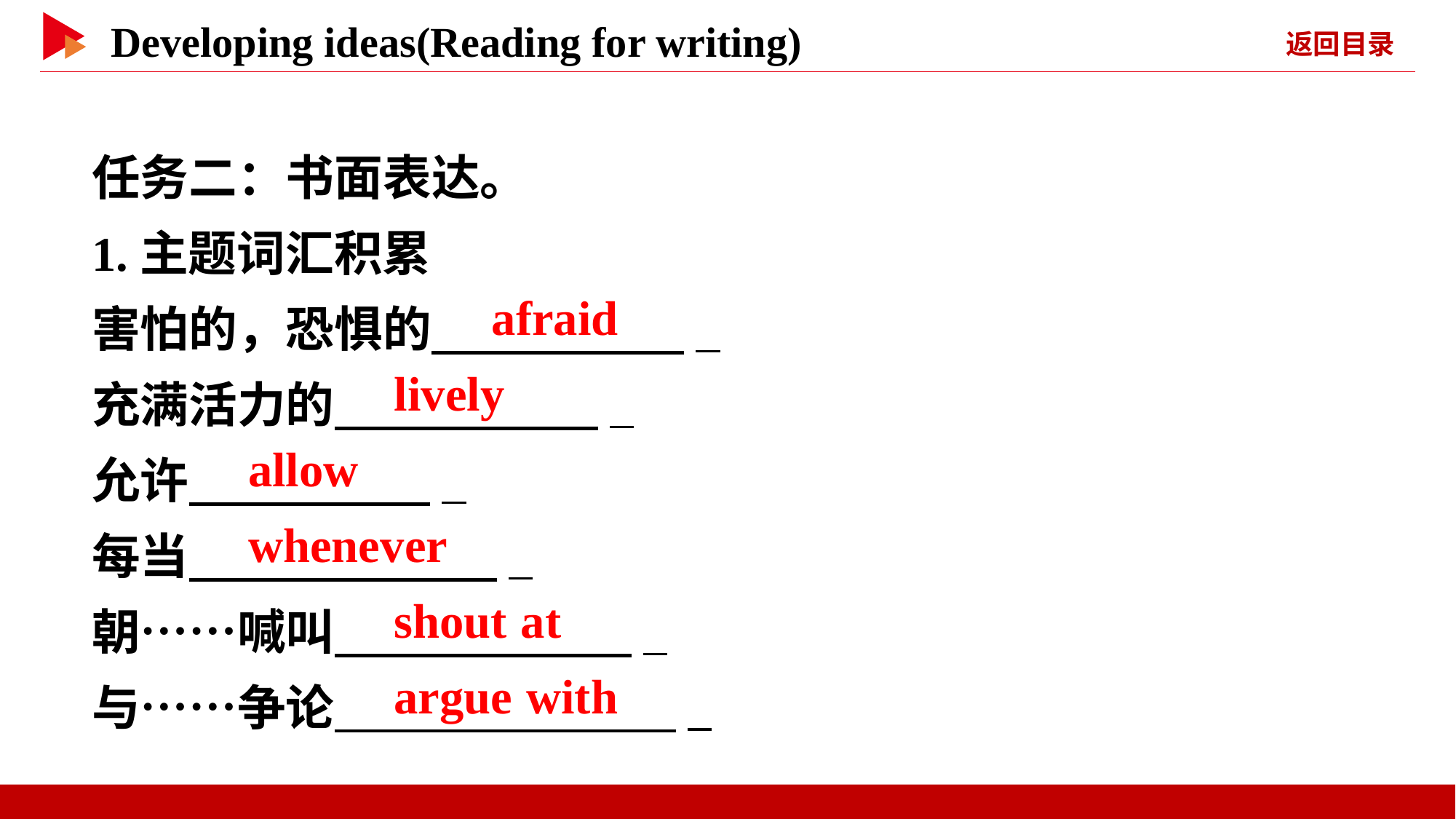

任务二：书面表达。
1.主题词汇积累
害怕的，恐惧的　            　  _
充满活力的　            　   _
允许　          　   _
每当　                　   _
朝……喊叫　               　   _
与……争论　                   　   _
　afraid
　lively
　allow
　whenever
　shout at
　argue with